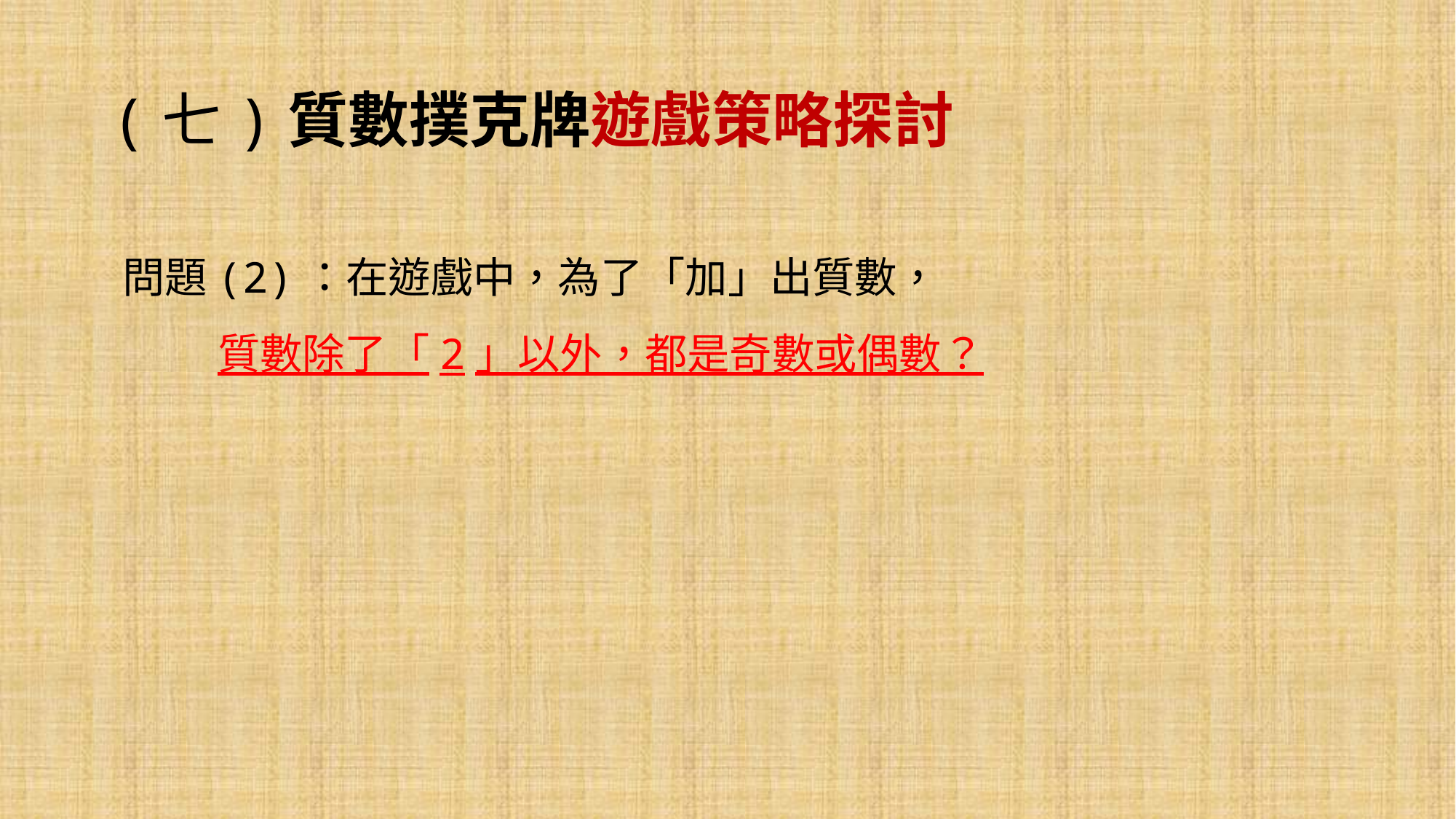

# (七)質數撲克牌遊戲策略探討
問題(2)：在遊戲中，為了「加」出質數，
         質數除了「2」以外，都是奇數或偶數？